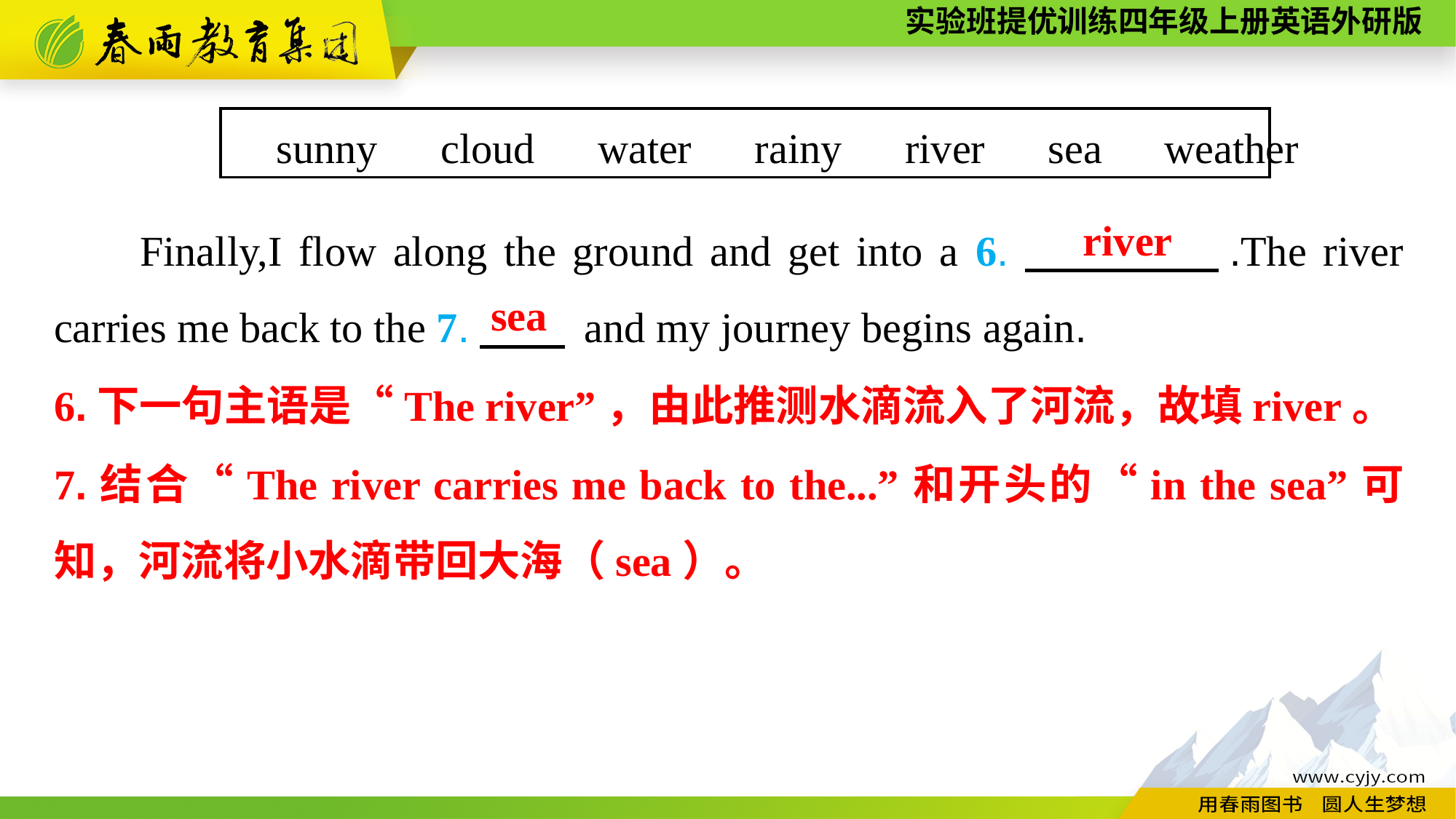

sunny　cloud　water　rainy　river　sea　weather

Finally,I flow along the ground and get into a 6.　　　　.The river carries me back to the 7.　　 and my journey begins again.
river
sea
6.下一句主语是“The river”，由此推测水滴流入了河流，故填river。
7.结合“The river carries me back to the...”和开头的“in the sea”可知，河流将小水滴带回大海（sea）。